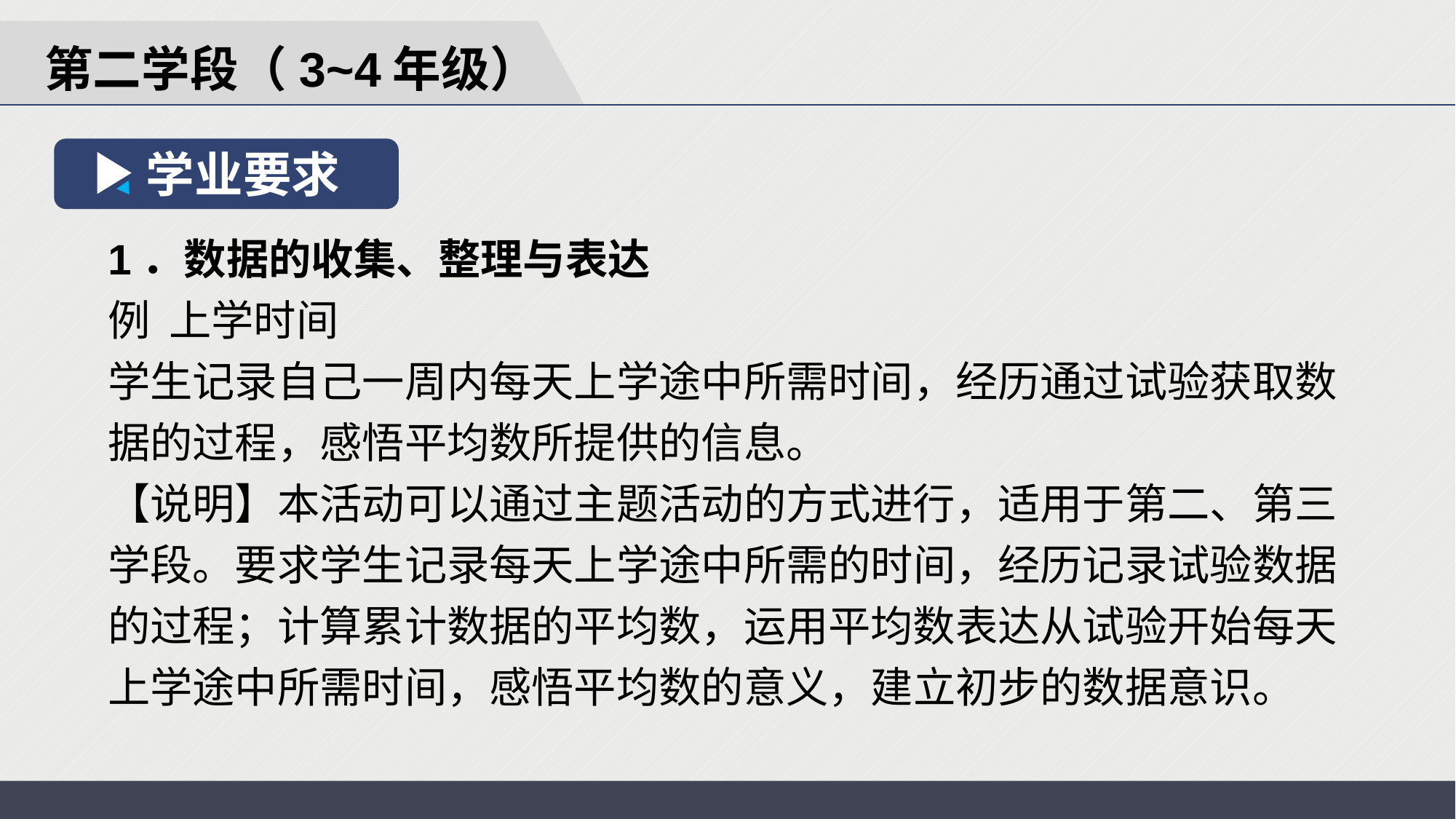

第二学段（3~4年级）
学业要求

1．数据的收集、整理与表达
例  上学时间
学生记录自己一周内每天上学途中所需时间，经历通过试验获取数据的过程，感悟平均数所提供的信息。
【说明】本活动可以通过主题活动的方式进行，适用于第二、第三学段。要求学生记录每天上学途中所需的时间，经历记录试验数据的过程；计算累计数据的平均数，运用平均数表达从试验开始每天上学途中所需时间，感悟平均数的意义，建立初步的数据意识。